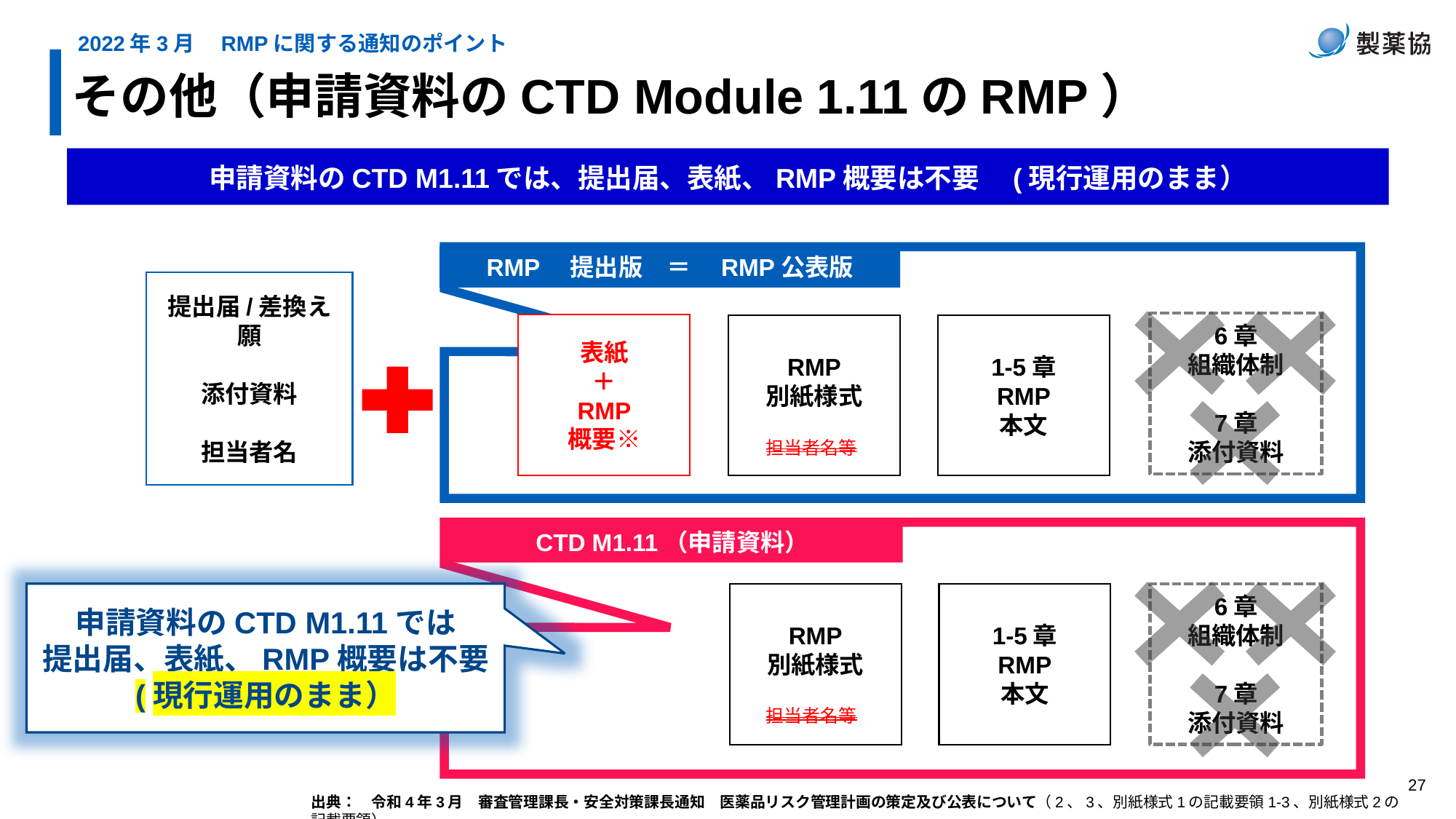

2022年3月　RMPに関する通知のポイント
その他（申請資料のCTD Module 1.11のRMP）
申請資料のCTD M1.11では、提出届、表紙、RMP概要は不要　(現行運用のまま）
RMP　提出版　＝　RMP公表版

提出届/差換え願

添付資料

担当者名

6章
組織体制

7章
添付資料
表紙
＋
RMP
概要※
RMP
別紙様式

1-5章
RMP
本文

担当者名等
CTD M1.11（申請資料）

RMP
別紙様式

1-5章
RMP
本文

申請資料のCTD M1.11では
提出届、表紙、RMP概要は不要
(現行運用のまま）
6章
組織体制

7章
添付資料

担当者名等
出典：　令和4年3月　審査管理課長・安全対策課長通知　医薬品リスク管理計画の策定及び公表について（2、3、別紙様式1の記載要領1-3、別紙様式2の記載要領）